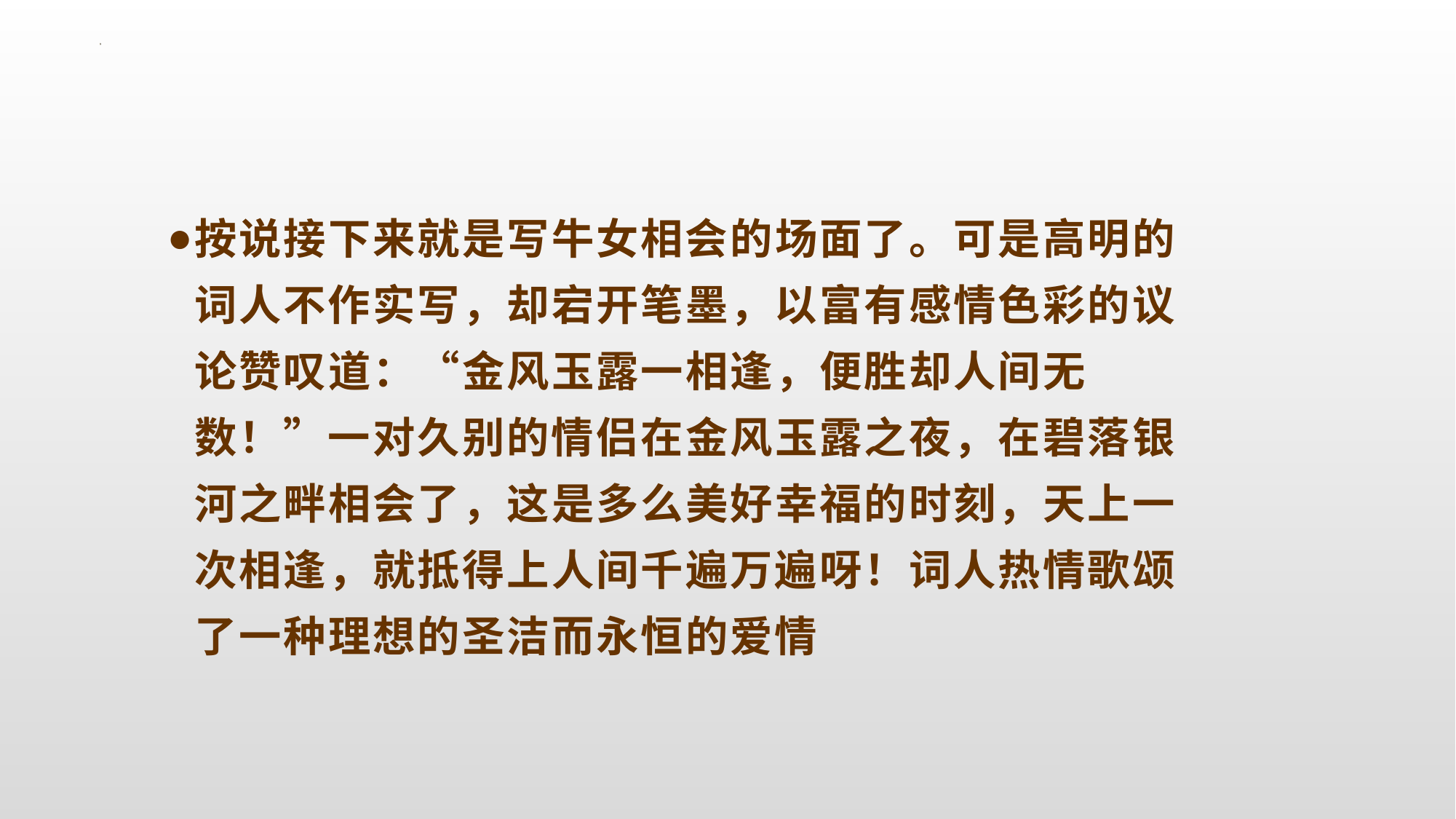

按说接下来就是写牛女相会的场面了。可是高明的词人不作实写，却宕开笔墨，以富有感情色彩的议论赞叹道：“金风玉露一相逢，便胜却人间无数！”一对久别的情侣在金风玉露之夜，在碧落银河之畔相会了，这是多么美好幸福的时刻，天上一次相逢，就抵得上人间千遍万遍呀！词人热情歌颂了一种理想的圣洁而永恒的爱情